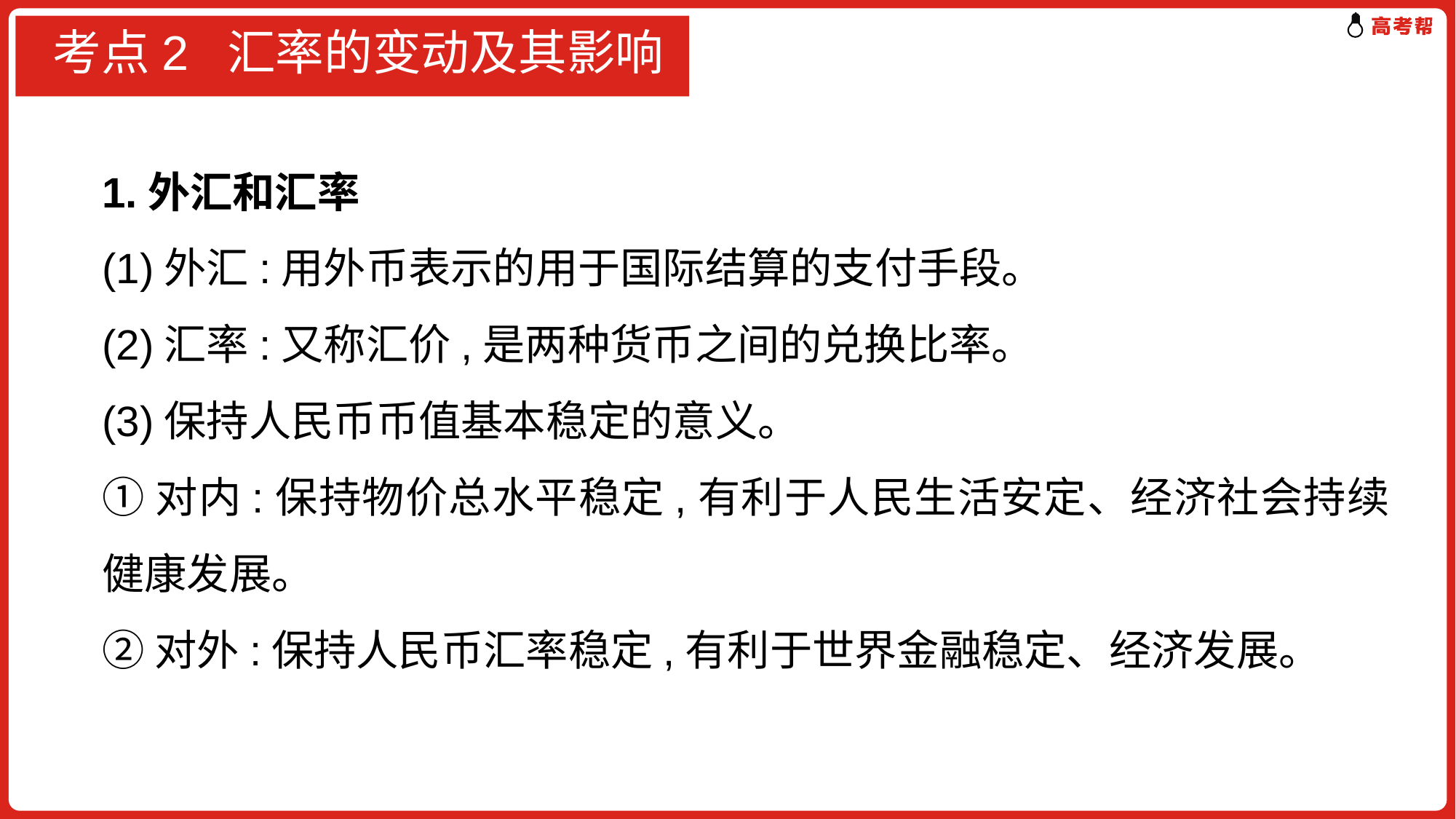

# 考点2  汇率的变动及其影响
1.外汇和汇率
(1)外汇:用外币表示的用于国际结算的支付手段。
(2)汇率:又称汇价,是两种货币之间的兑换比率。
(3)保持人民币币值基本稳定的意义。
①对内:保持物价总水平稳定,有利于人民生活安定、经济社会持续健康发展。
②对外:保持人民币汇率稳定,有利于世界金融稳定、经济发展。